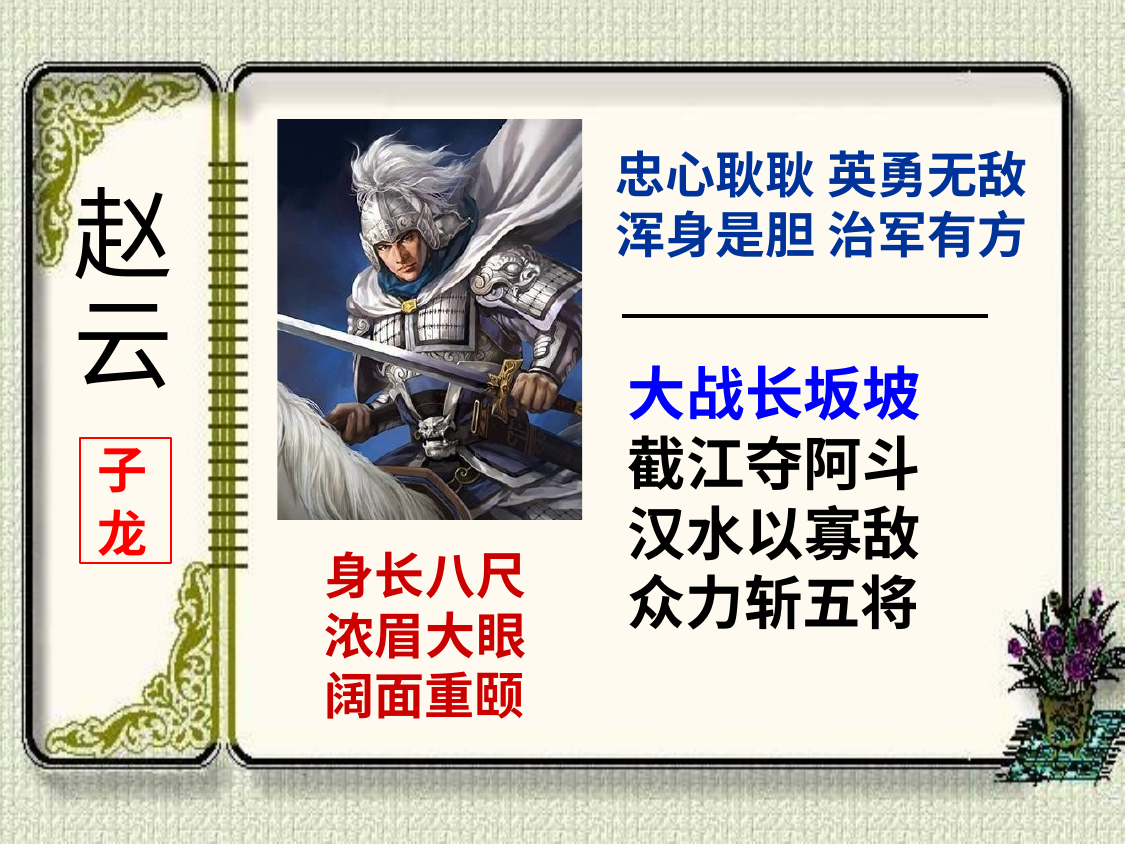

忠心耿耿英勇无敌 浑身是胆治军有方
赵 云

大战长坂坡 截江夺阿斗 汉水以寡敌 众力斩五将
子
龙
身长八尺 浓眉大眼 阔面重颐